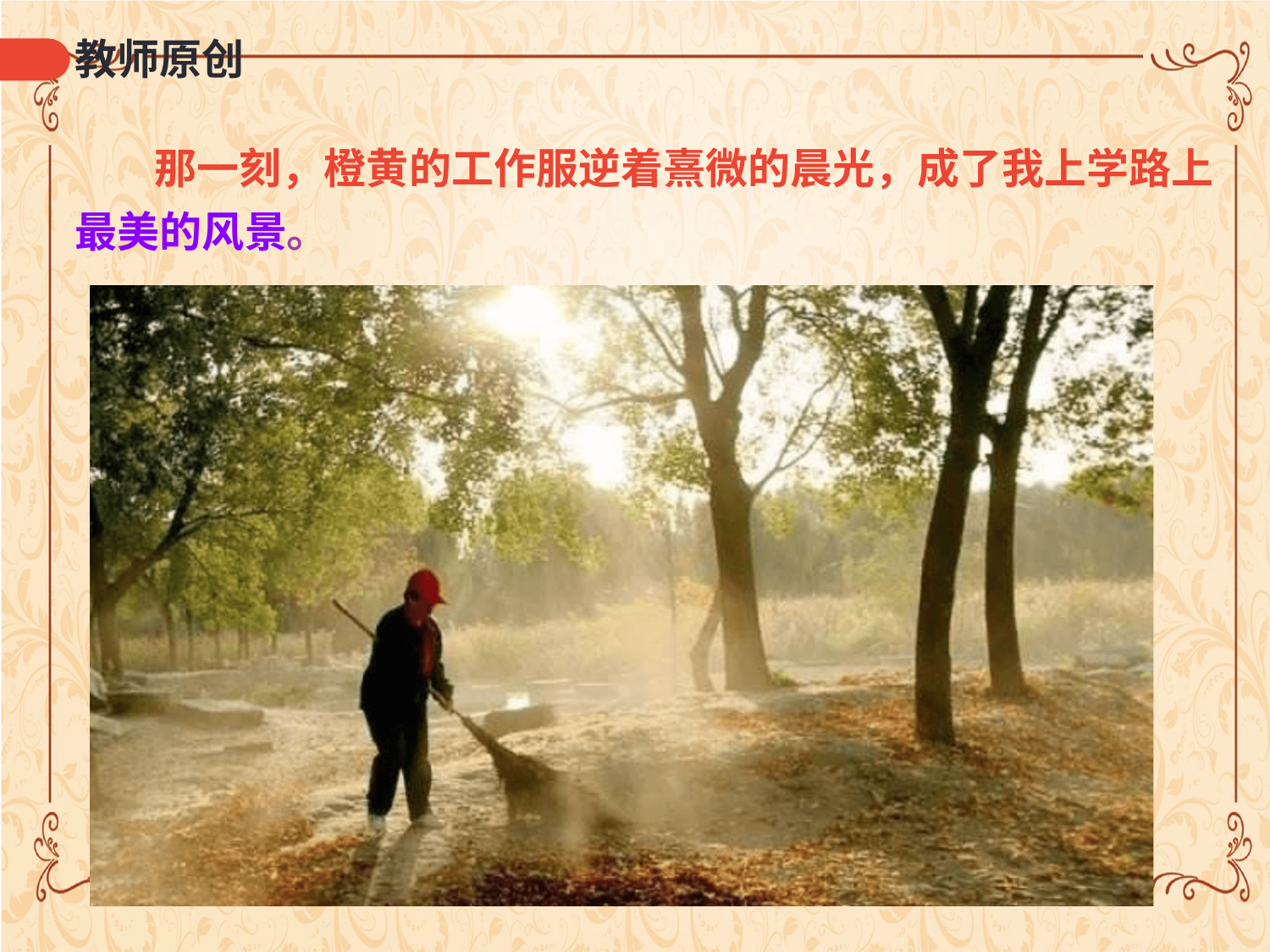

# 教师原创

那一刻，橙黄的工作服逆着熹微的晨光，成了我上学路上 最美的风景。